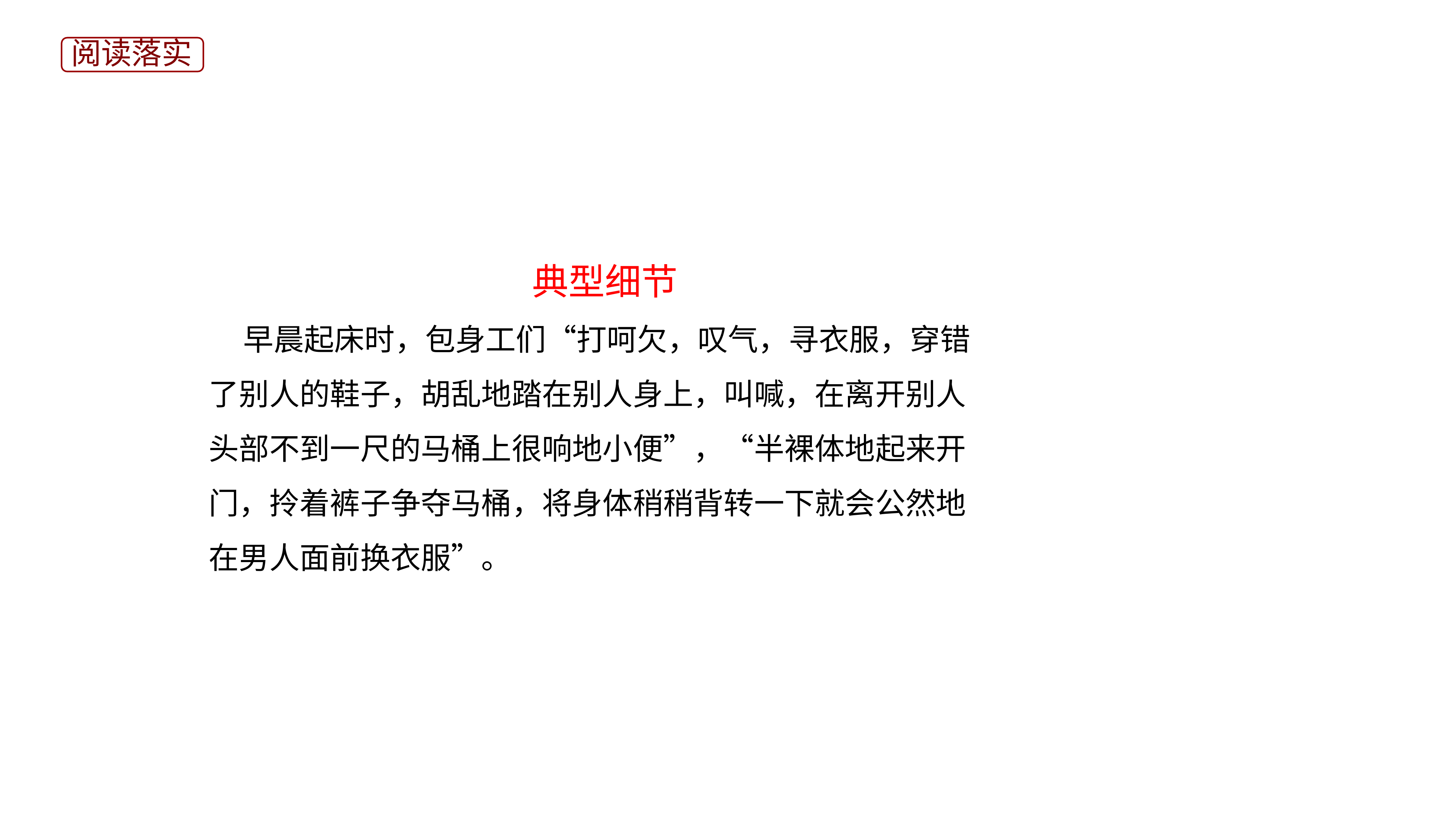

阅读落实

  典型细节
    早晨起床时，包身工们“打呵欠，叹气，寻衣服，穿错了别人的鞋子，胡乱地踏在别人身上，叫喊，在离开别人头部不到一尺的马桶上很响地小便”，“半裸体地起来开门，拎着裤子争夺马桶，将身体稍稍背转一下就会公然地在男人面前换衣服”。